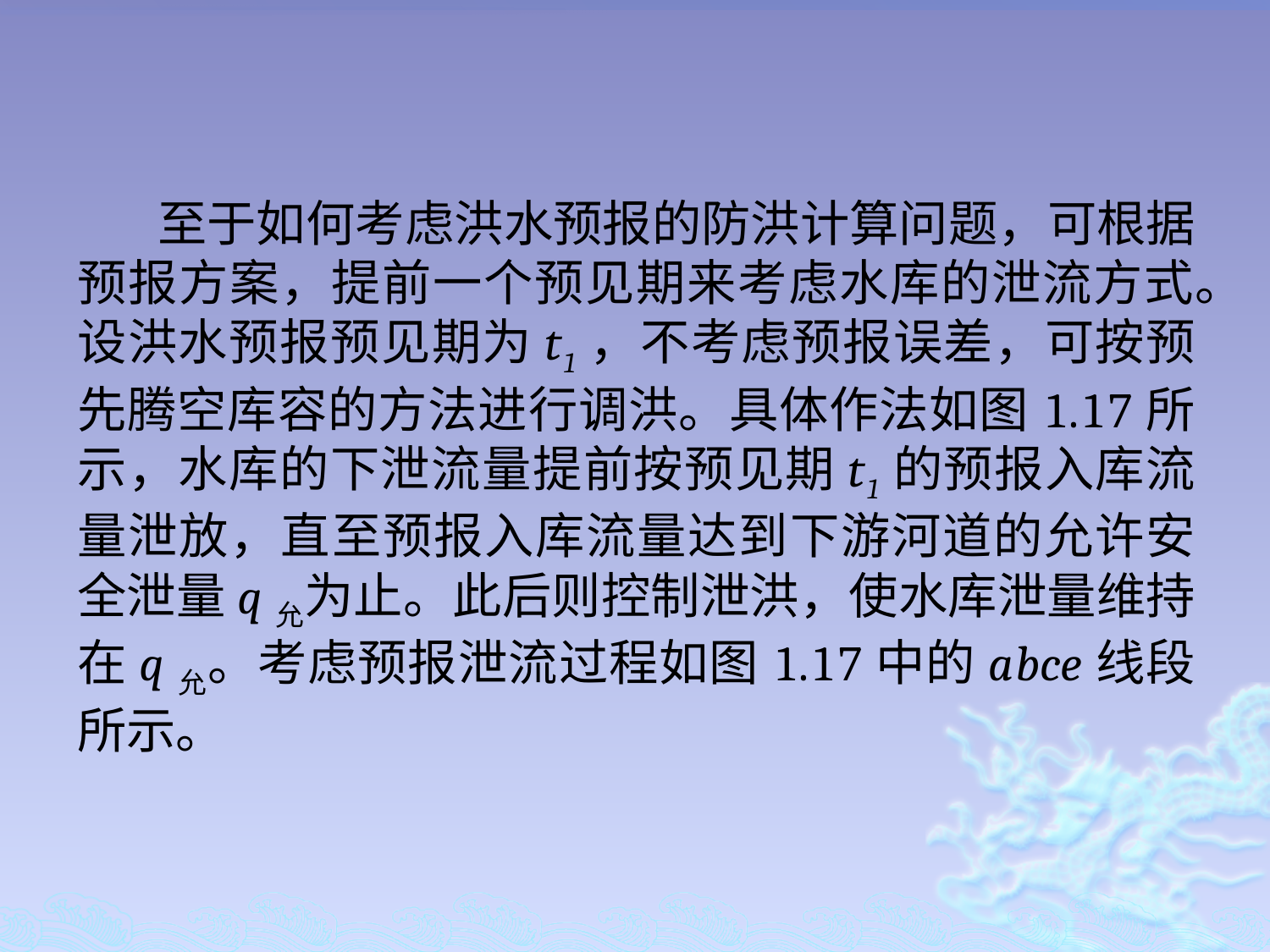

至于如何考虑洪水预报的防洪计算问题，可根据预报方案，提前一个预见期来考虑水库的泄流方式。设洪水预报预见期为t1，不考虑预报误差，可按预先腾空库容的方法进行调洪。具体作法如图1.17所示，水库的下泄流量提前按预见期t1的预报入库流量泄放，直至预报入库流量达到下游河道的允许安全泄量q允为止。此后则控制泄洪，使水库泄量维持在q允。考虑预报泄流过程如图1.17中的abce线段所示。